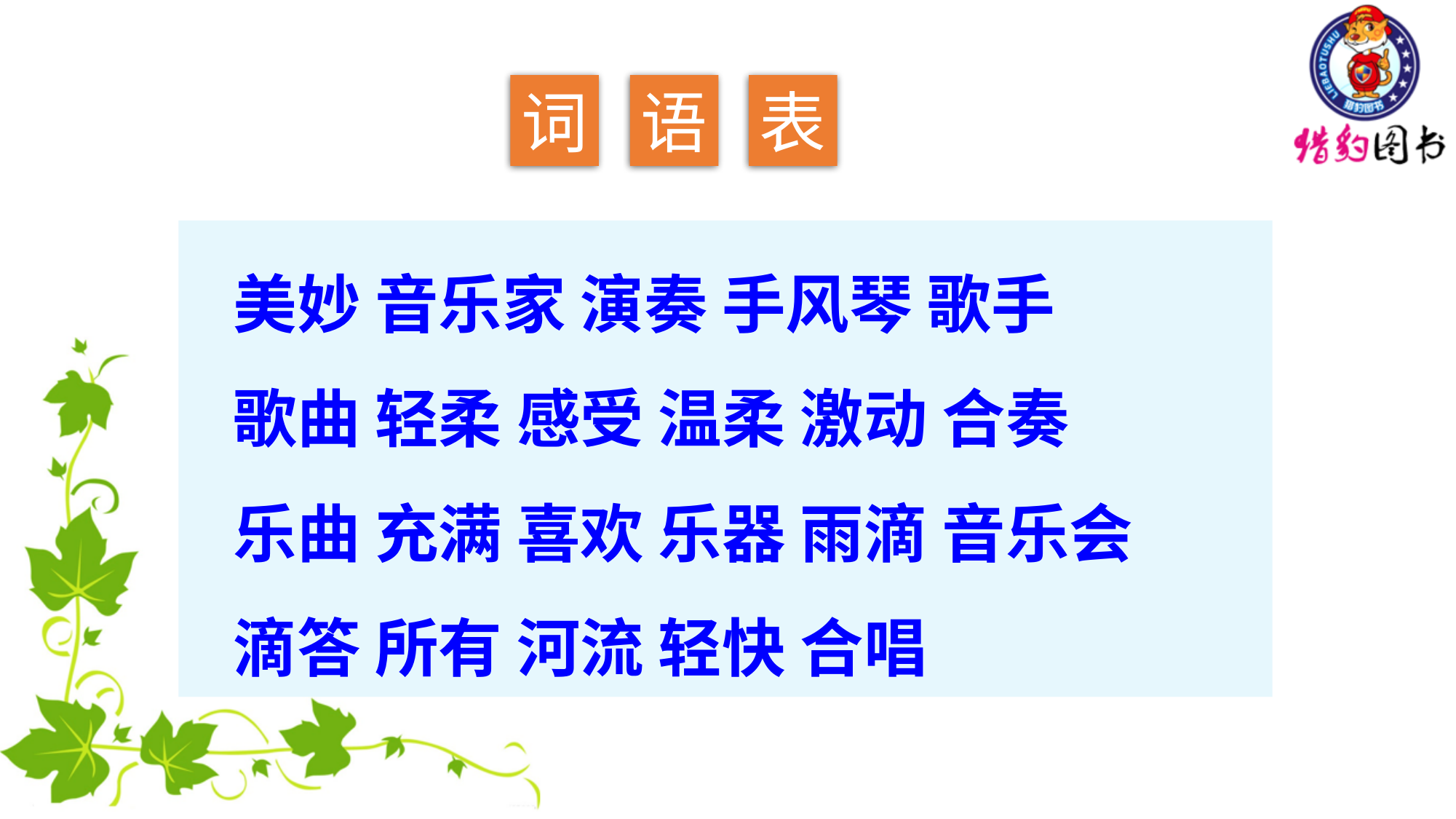

词
语
表
美妙 音乐家 演奏 手风琴 歌手
歌曲 轻柔 感受 温柔 激动 合奏
乐曲 充满 喜欢 乐器 雨滴 音乐会
滴答 所有 河流 轻快 合唱